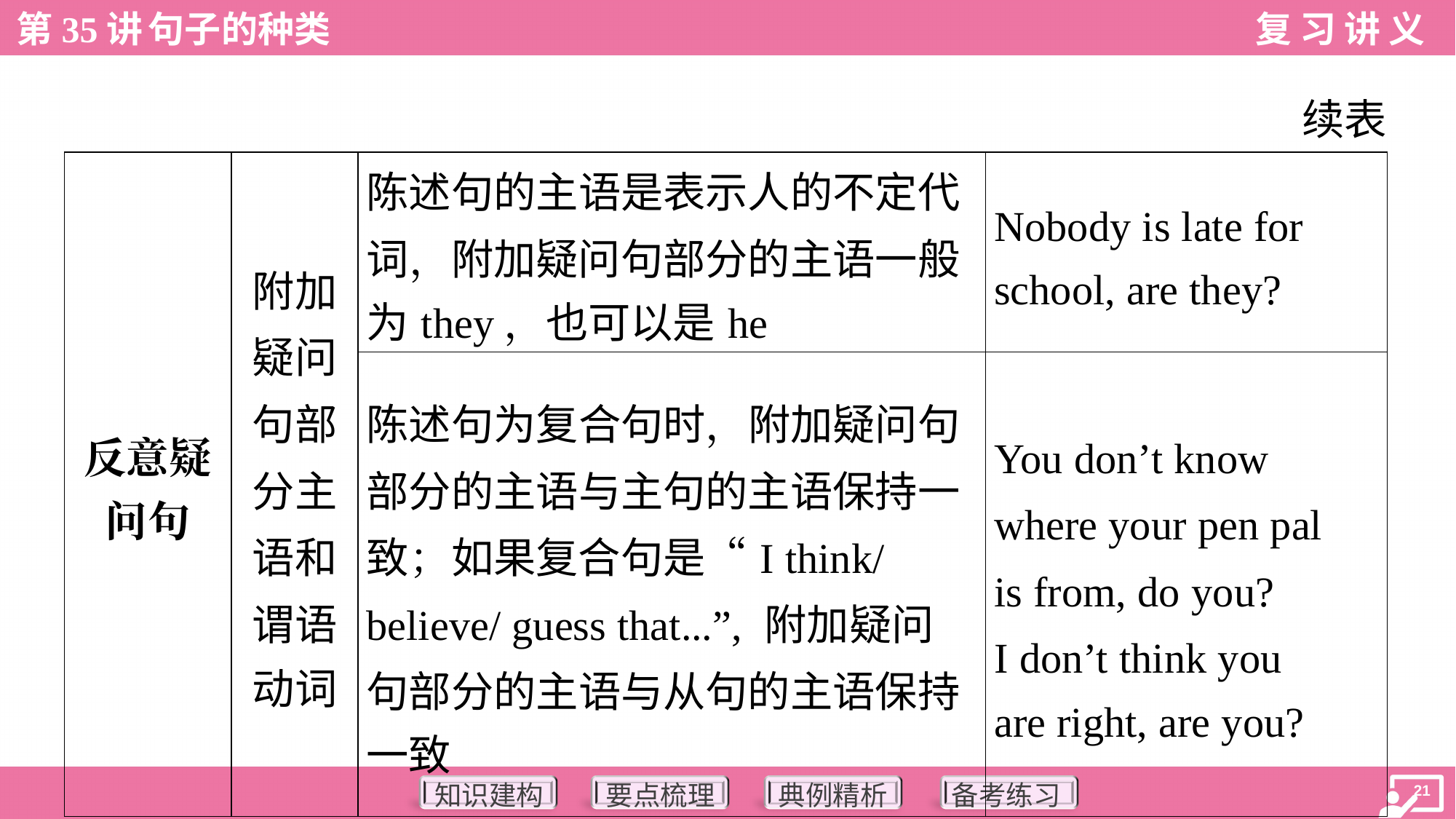

续表
| 反意疑 问句 | 附加 疑问 句部 分主 语和 谓语 动词 | 陈述句的主语是表示人的不定代 词，附加疑问句部分的主语一般 为they，也可以是he | Nobody is late for school, are they? |
| --- | --- | --- | --- |
|  |  | 陈述句为复合句时，附加疑问句 部分的主语与主句的主语保持一 致；如果复合句是“I think/ believe/ guess that...”, 附加疑问 句部分的主语与从句的主语保持 一致 | You don’t know where your pen pal is from, do you? I don’t think you are right, are you? |